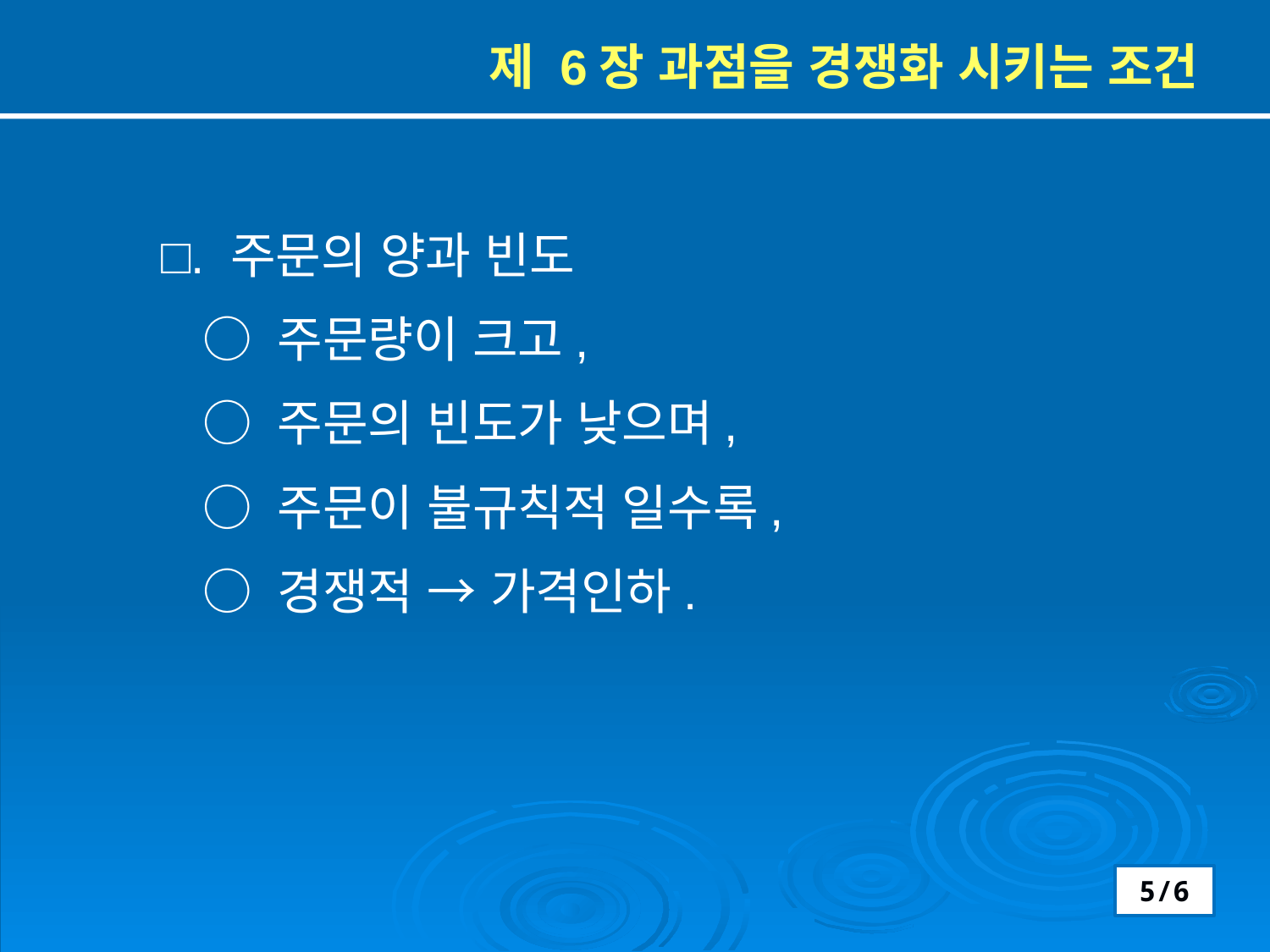

제 6장 과점을 경쟁화 시키는 조건

□. 주문의 양과 빈도
   ○ 주문량이 크고,
   ○ 주문의 빈도가 낮으며,
   ○ 주문이 불규칙적 일수록,
   ○ 경쟁적 → 가격인하.
5/6